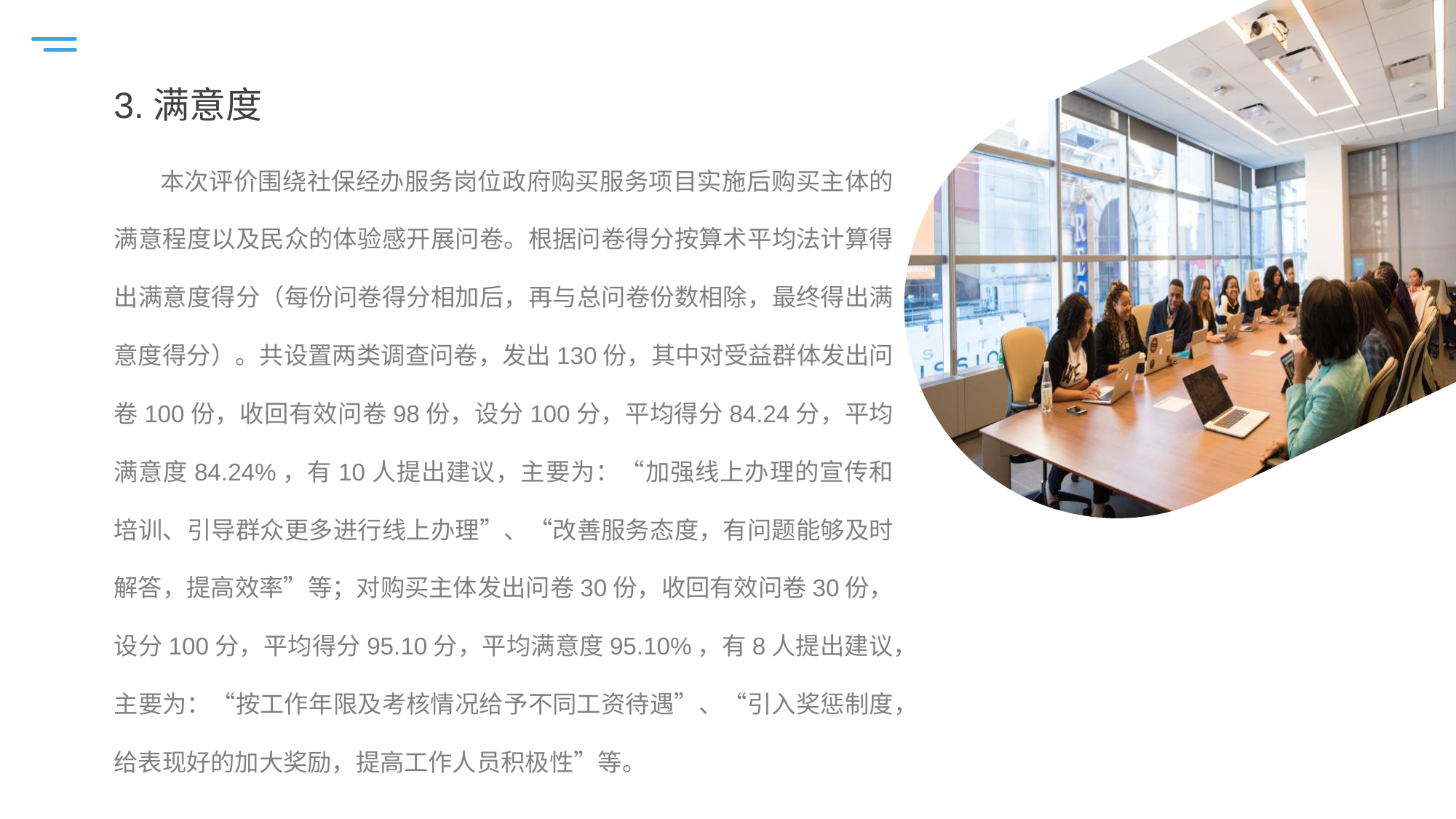

3.满意度
       本次评价围绕社保经办服务岗位政府购买服务项目实施后购买主体的满意程度以及民众的体验感开展问卷。根据问卷得分按算术平均法计算得出满意度得分（每份问卷得分相加后，再与总问卷份数相除，最终得出满意度得分）。共设置两类调查问卷，发出130份，其中对受益群体发出问卷100份，收回有效问卷98份，设分100分，平均得分84.24分，平均满意度84.24%，有10人提出建议，主要为：“加强线上办理的宣传和培训、引导群众更多进行线上办理”、“改善服务态度，有问题能够及时解答，提高效率”等；对购买主体发出问卷30份，收回有效问卷30份，设分100分，平均得分95.10分，平均满意度95.10%，有8人提出建议，主要为：“按工作年限及考核情况给予不同工资待遇”、“引入奖惩制度，给表现好的加大奖励，提高工作人员积极性”等。